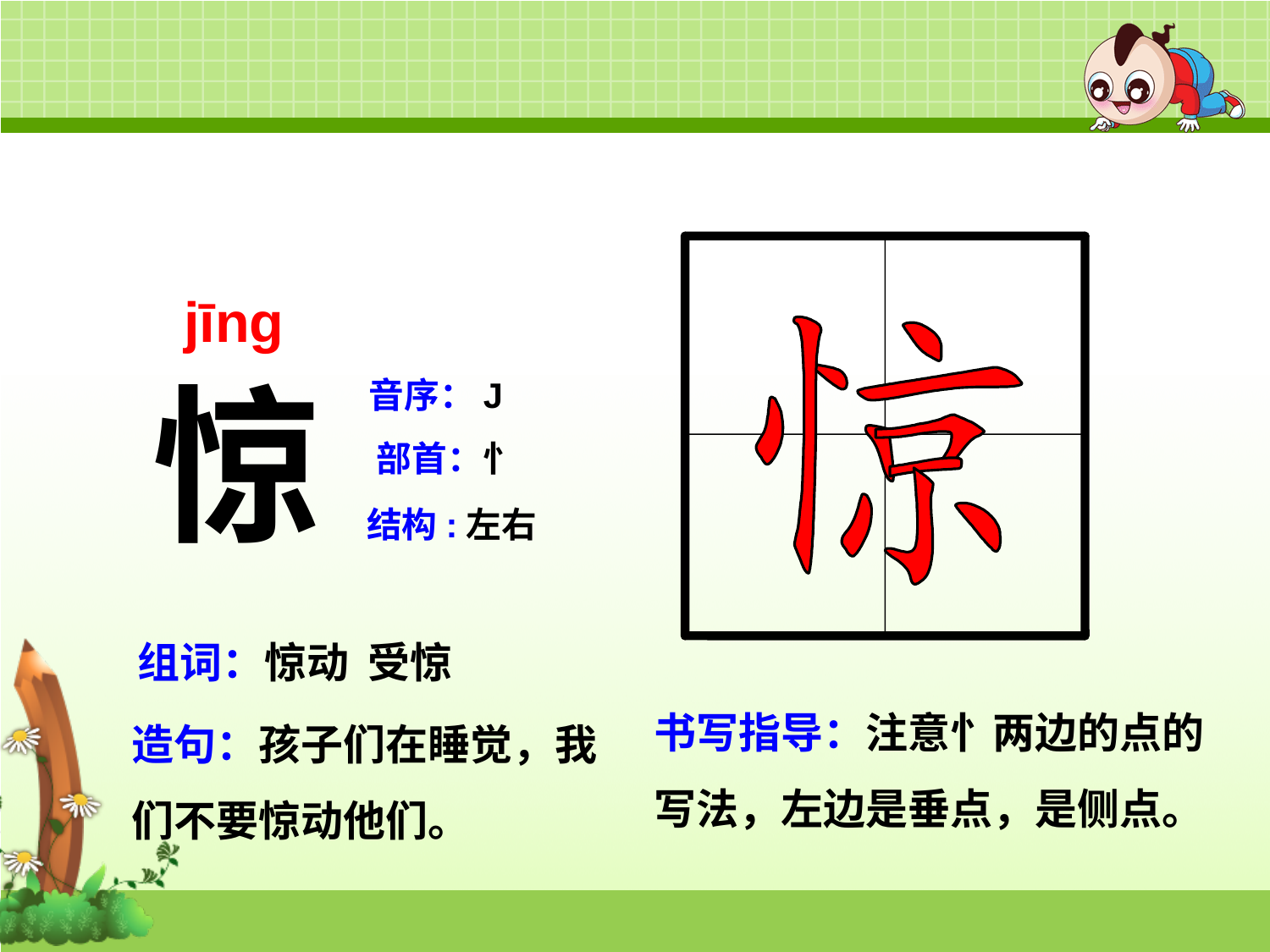

jīng

惊

音序：J

部首：忄

结构:左右

组词：惊动  受惊
书写指导：注意忄两边的点的写法，左边是垂点，是侧点。
造句：孩子们在睡觉，我们不要惊动他们。